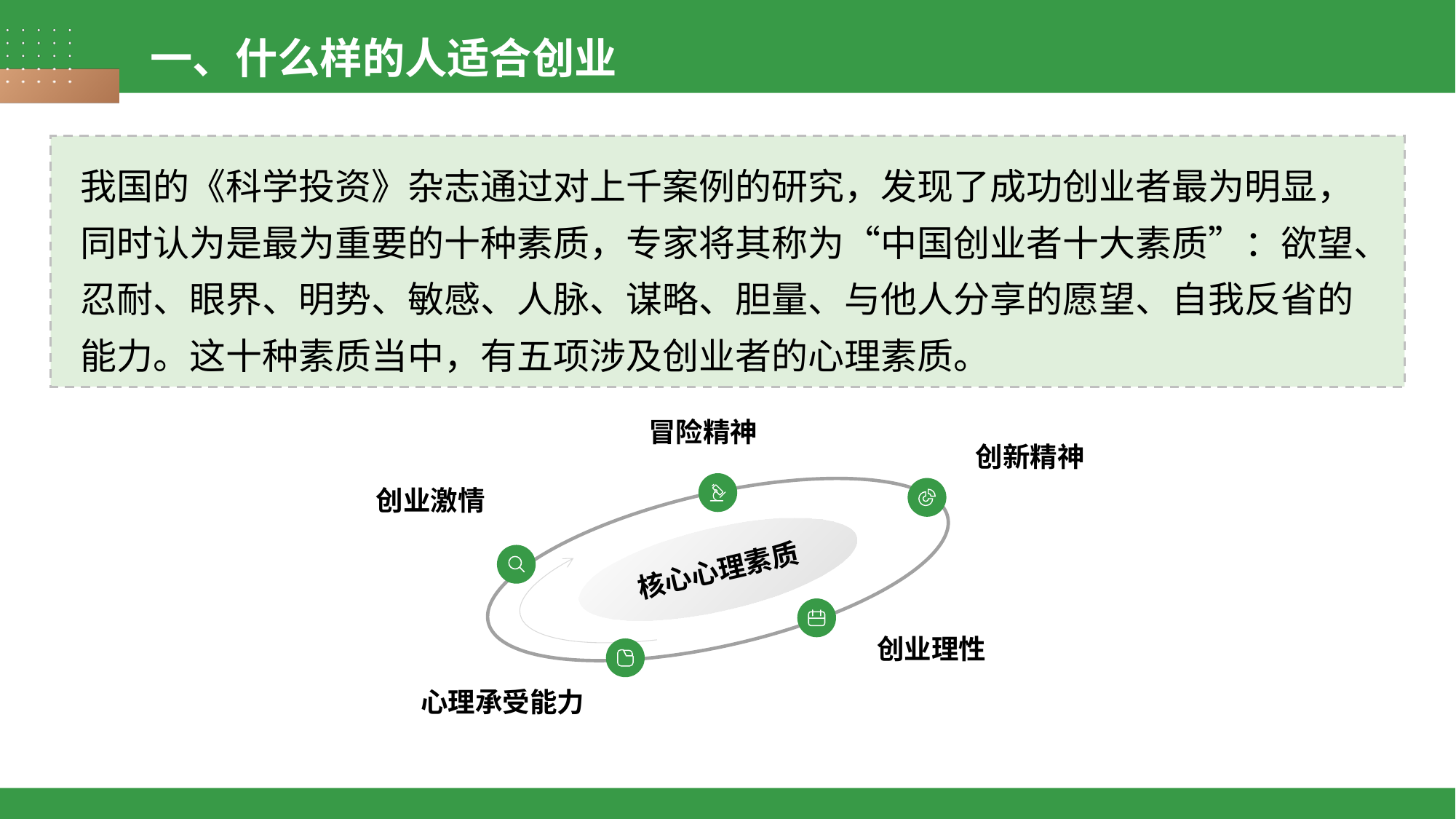

一、什么样的人适合创业

我国的《科学投资》杂志通过对上千案例的研究，发现了成功创业者最为明显，同时认为是最为重要的十种素质，专家将其称为“中国创业者十大素质”：欲望、忍耐、眼界、明势、敏感、人脉、谋略、胆量、与他人分享的愿望、自我反省的能力。这十种素质当中，有五项涉及创业者的心理素质。
冒险精神
创新精神

创业激情

核心心理素质

创业理性

心理承受能力